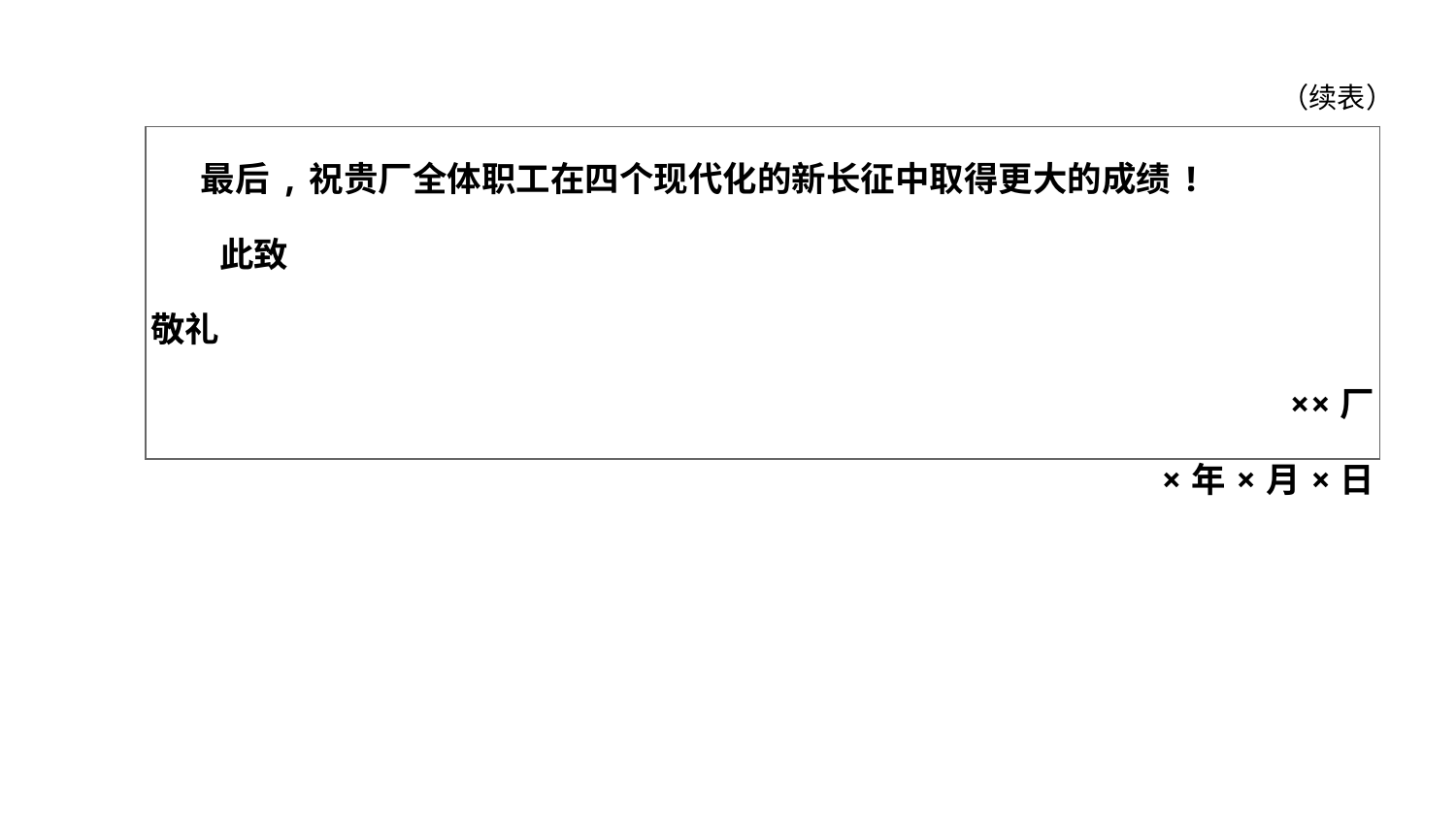

（续表）
| 最后,祝贵厂全体职工在四个现代化的新长征中取得更大的成绩! 　　此致 敬礼 ××厂 ×年×月×日 |
| --- |